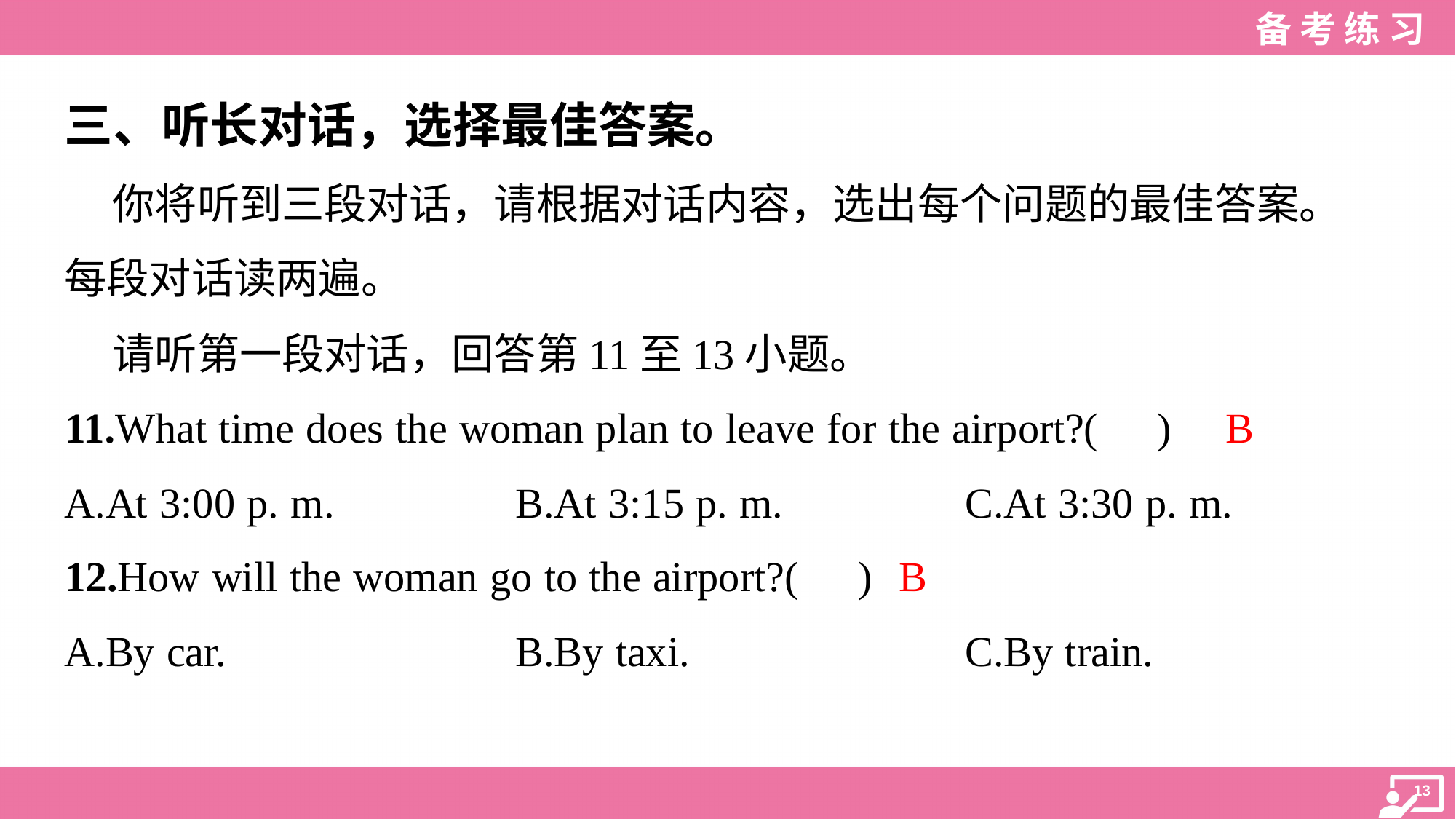

三、听长对话，选择最佳答案。
    你将听到三段对话，请根据对话内容，选出每个问题的最佳答案。
每段对话读两遍。
    请听第一段对话，回答第11至13小题。
B
11.What time does the woman plan to leave for the airport?(     )
A.At 3:00 p. m.	B.At 3:15 p. m.	C.At 3:30 p. m.
B
12.How will the woman go to the airport?(     )
A.By car.	B.By taxi.	C.By train.